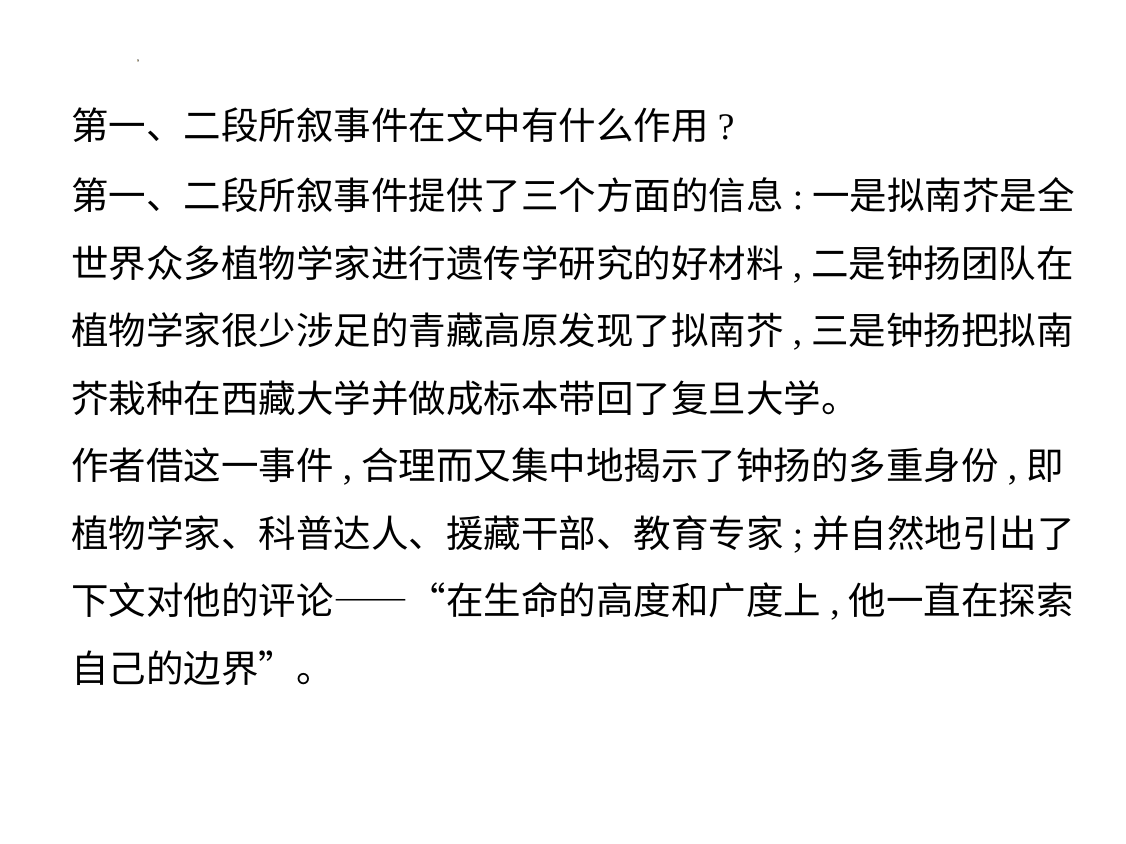

第一、二段所叙事件在文中有什么作用?
第一、二段所叙事件提供了三个方面的信息:一是拟南芥是全世界众多植物学家进行遗传学研究的好材料,二是钟扬团队在植物学家很少涉足的青藏高原发现了拟南芥,三是钟扬把拟南芥栽种在西藏大学并做成标本带回了复旦大学。
作者借这一事件,合理而又集中地揭示了钟扬的多重身份,即植物学家、科普达人、援藏干部、教育专家;并自然地引出了下文对他的评论——“在生命的高度和广度上,他一直在探索自己的边界”。